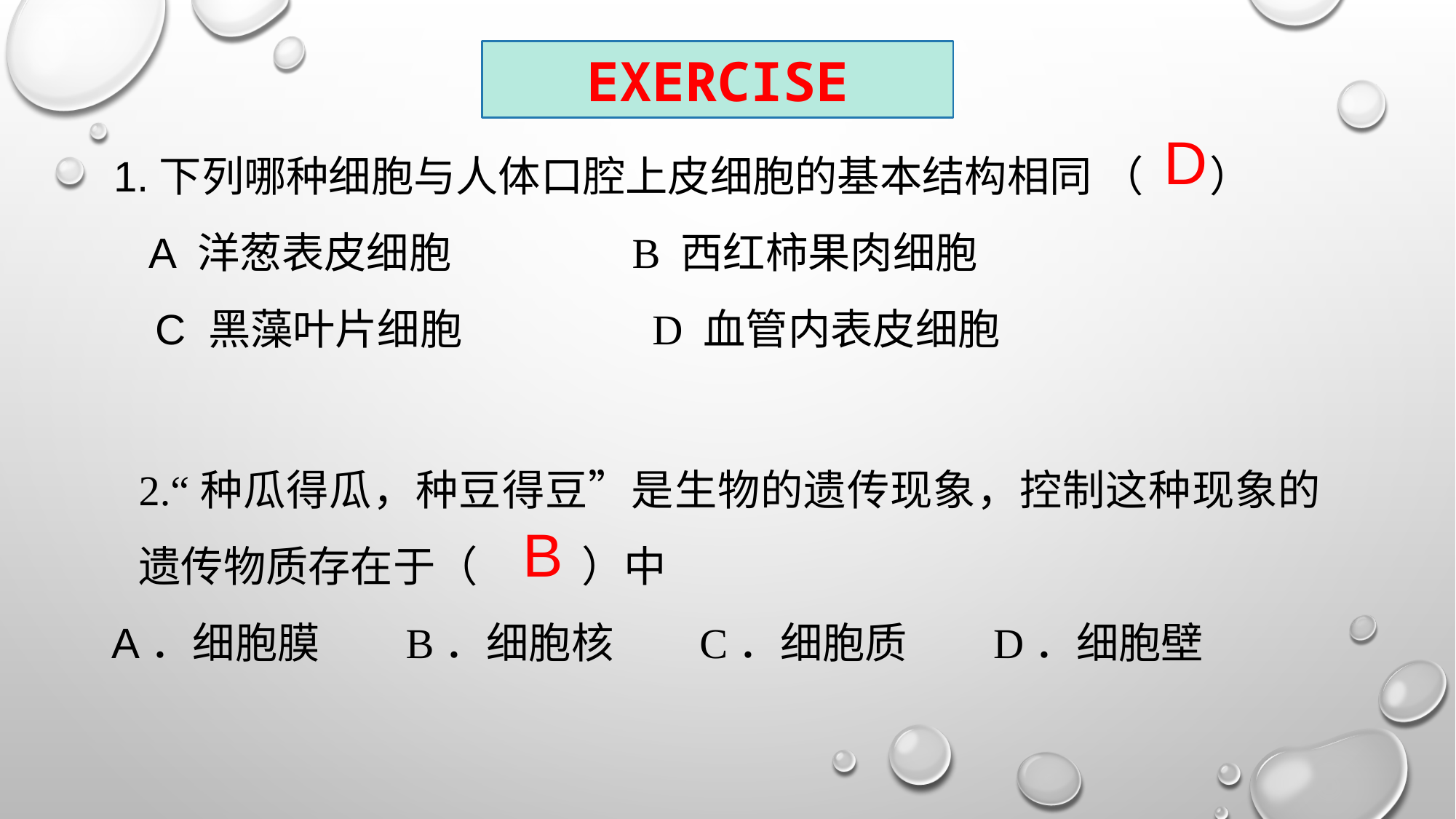

EXERCISE
1.下列哪种细胞与人体口腔上皮细胞的基本结构相同 （       ）
   A 洋葱表皮细胞                  B 西红柿果肉细胞
  C 黑藻叶片细胞                   D 血管内表皮细胞
D
2.“种瓜得瓜，种豆得豆”是生物的遗传现象，控制这种现象的遗传物质存在于（           ）中
A．细胞膜        B．细胞核        C．细胞质        D．细胞壁
B